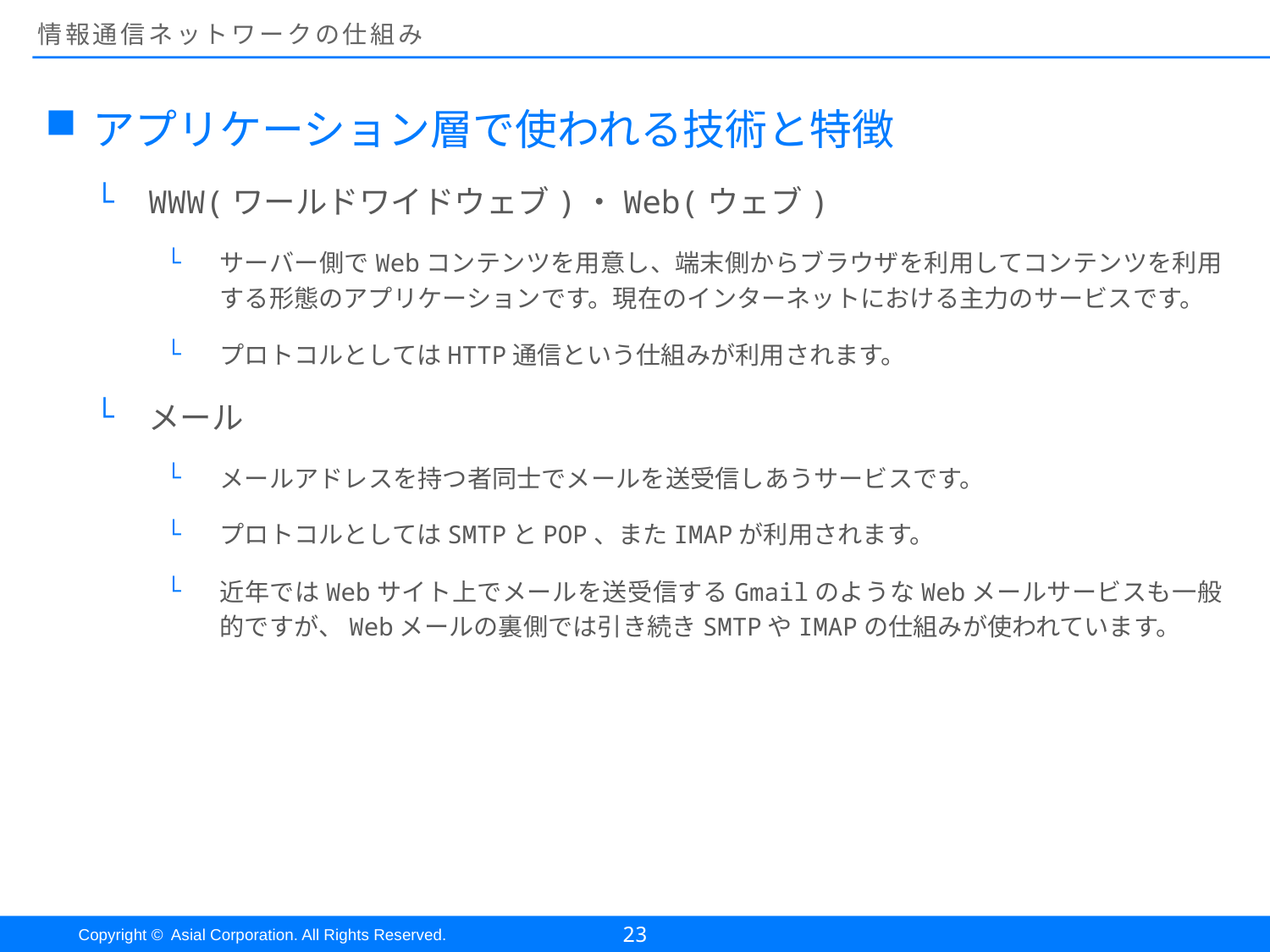

# 情報通信ネットワークの仕組み

アプリケーション層で使われる技術と特徴
WWW(ワールドワイドウェブ)・Web(ウェブ)
サーバー側でWebコンテンツを用意し、端末側からブラウザを利用してコンテンツを利用する形態のアプリケーションです。現在のインターネットにおける主力のサービスです。
プロトコルとしてはHTTP通信という仕組みが利用されます。
メール
メールアドレスを持つ者同士でメールを送受信しあうサービスです。
プロトコルとしてはSMTPとPOP、またIMAPが利用されます。
近年ではWebサイト上でメールを送受信するGmailのようなWebメールサービスも一般的ですが、Webメールの裏側では引き続きSMTPやIMAPの仕組みが使われています。
23